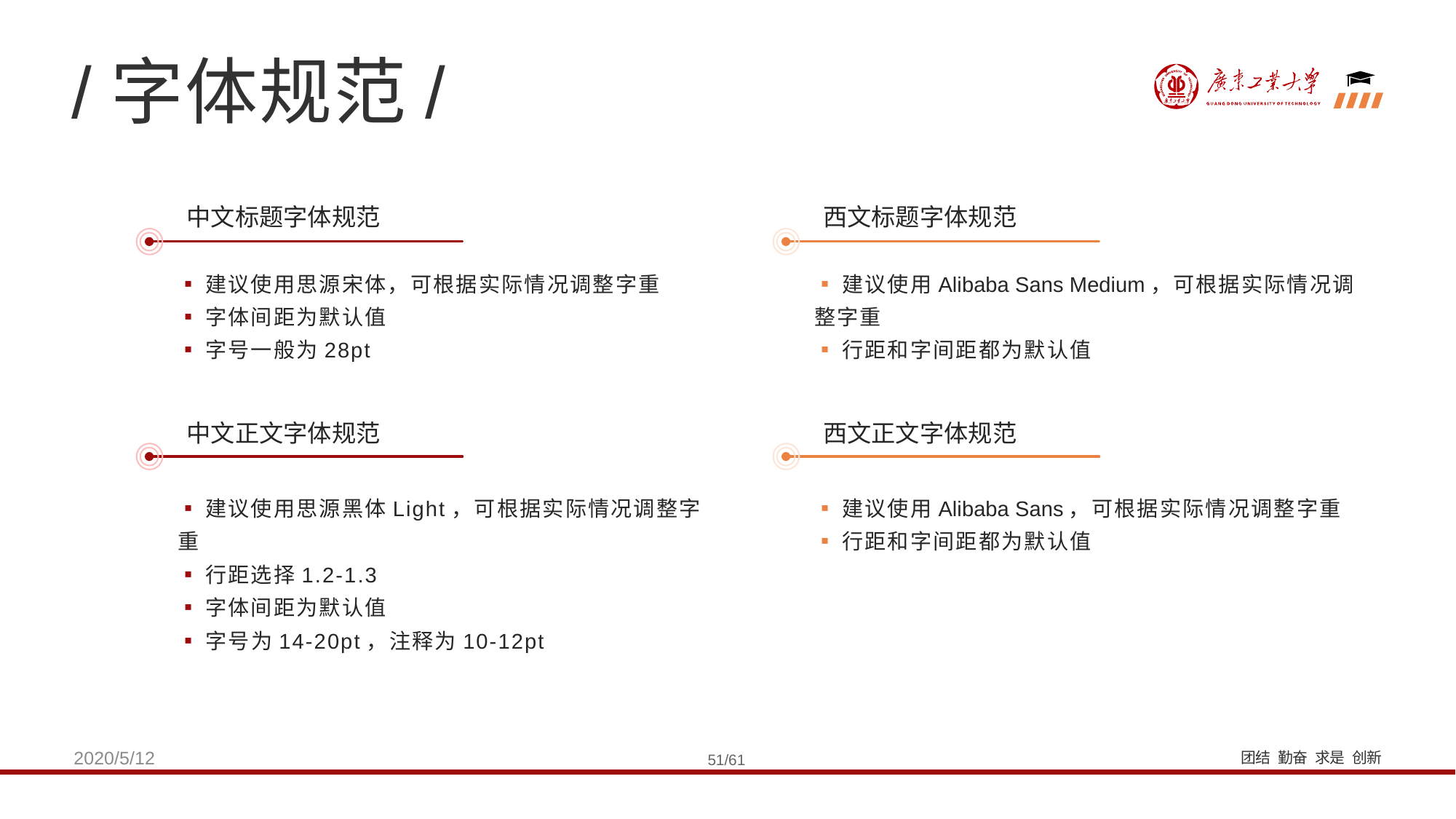

/字体规范/
中文标题字体规范
西文标题字体规范

▪建议使用思源宋体，可根据实际情况调整字重
▪字体间距为默认值
▪字号一般为28pt
▪建议使用Alibaba Sans Medium，可根据实际情况调整字重
▪行距和字间距都为默认值
中文正文字体规范
西文正文字体规范

▪建议使用思源黑体Light，可根据实际情况调整字重
▪行距选择1.2-1.3
▪字体间距为默认值
▪字号为14-20pt，注释为10-12pt
▪建议使用Alibaba Sans，可根据实际情况调整字重
▪行距和字间距都为默认值